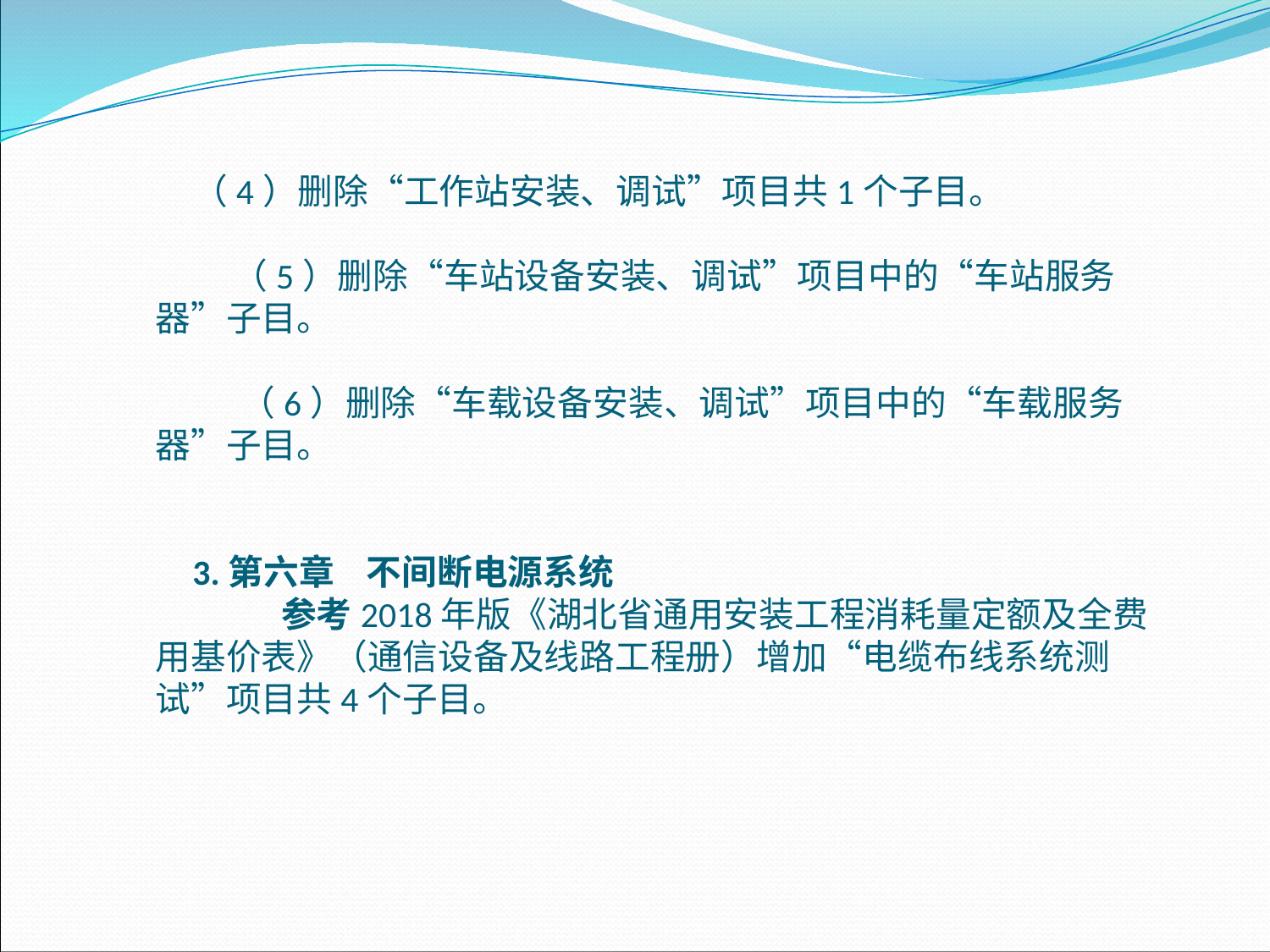

（4）删除“工作站安装、调试”项目共1个子目。
    （5）删除“车站设备安装、调试”项目中的“车站服务器”子目。
     （6）删除“车载设备安装、调试”项目中的“车载服务器”子目。

3.第六章    不间断电源系统          参考2018年版《湖北省通用安装工程消耗量定额及全费用基价表》（通信设备及线路工程册）增加“电缆布线系统测试”项目共4个子目。